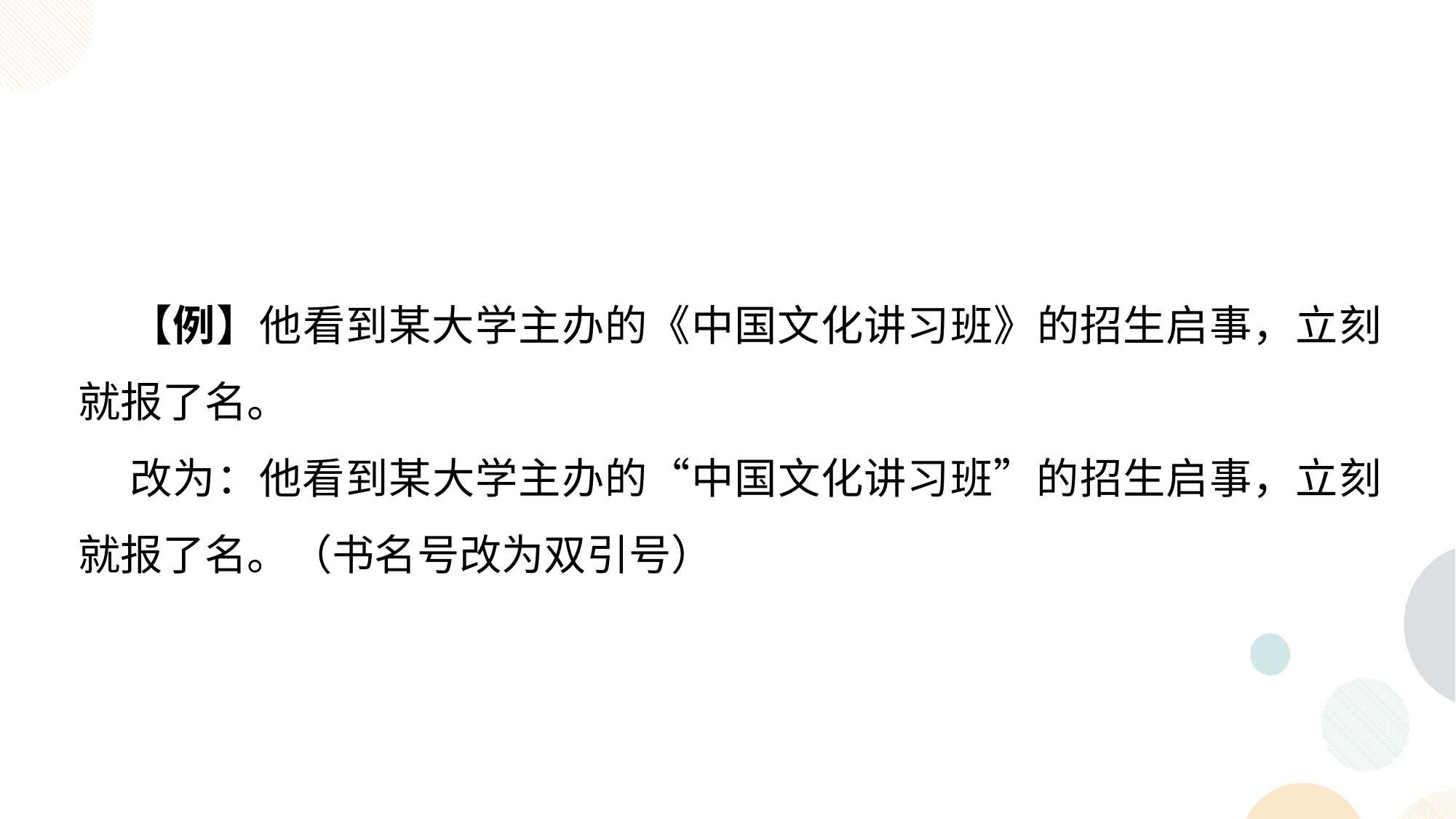

【例】他看到某大学主办的《中国文化讲习班》的招生启事，立刻就报了名。
    改为：他看到某大学主办的“中国文化讲习班”的招生启事，立刻就报了名。（书名号改为双引号）